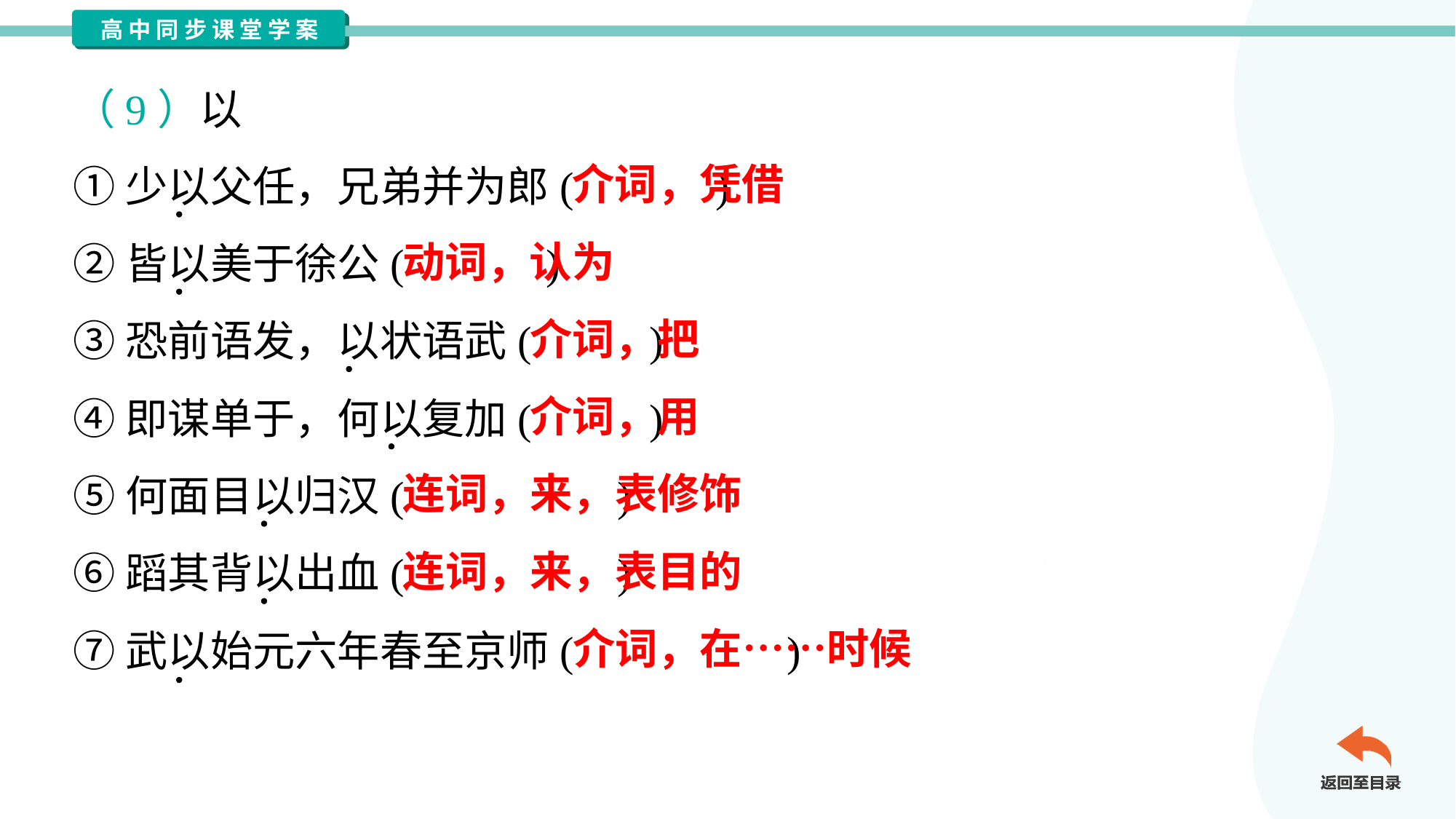

（9）以
①少以父任，兄弟并为郎(            )
②皆以美于徐公(            )
③恐前语发，以状语武(          )
④即谋单于，何以复加(          )
⑤何面目以归汉(                  )
⑥蹈其背以出血(                  )
⑦武以始元六年春至京师(                  )
介词，凭借
动词，认为

介词，把

介词，用

连词，来，表修饰

连词，来，表目的

介词，在……时候